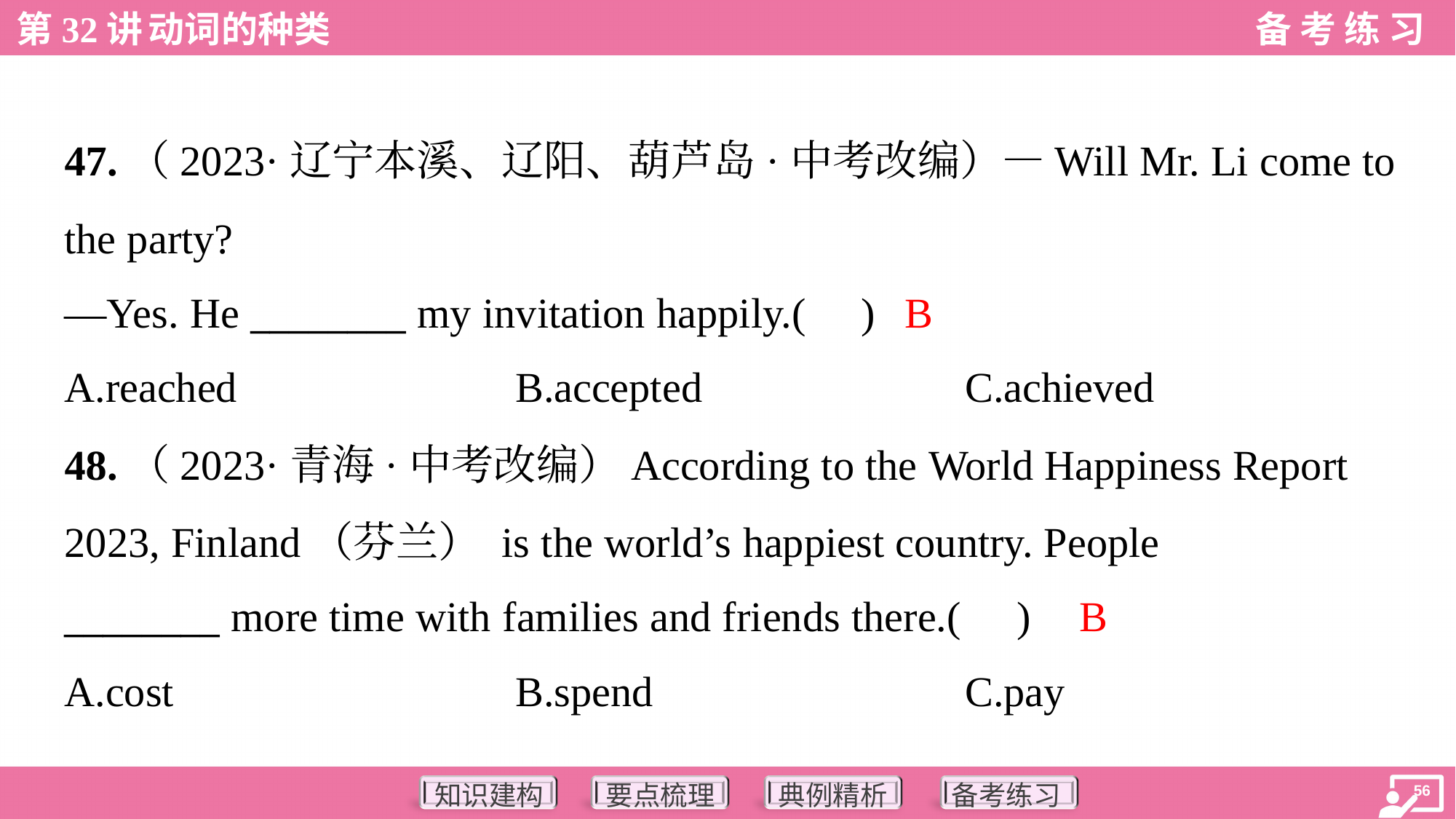

47.（2023·辽宁本溪、辽阳、葫芦岛·中考改编）—Will Mr. Li come to
the party?
—Yes. He ________ my invitation happily.(     )
B
A.reached	B.accepted	C.achieved
48.（2023·青海·中考改编）According to the World Happiness Report
2023, Finland（芬兰） is the world’s happiest country. People
________ more time with families and friends there.(     )
B
A.cost	B.spend	C.pay